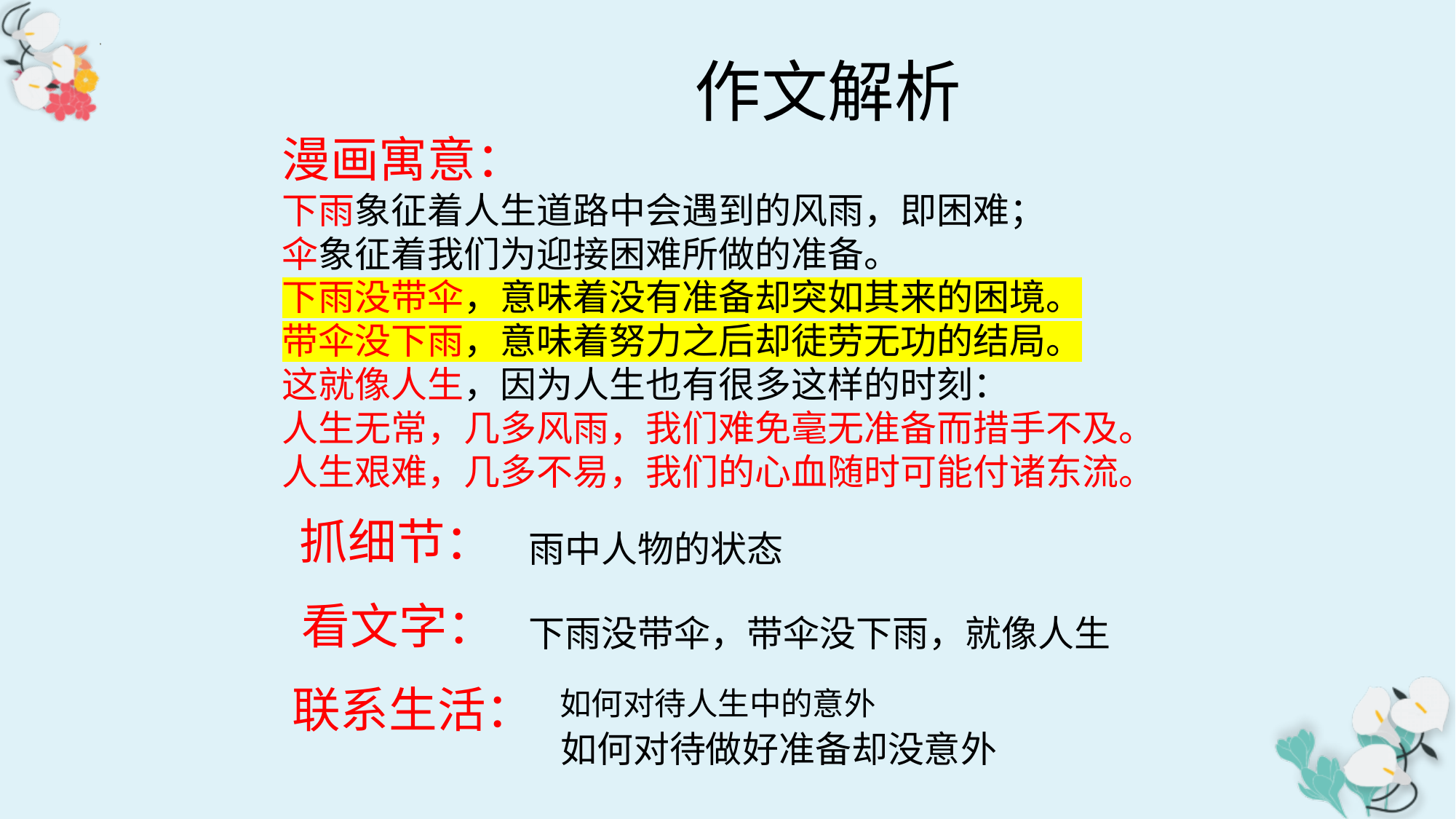

作文解析
漫画寓意：
下雨象征着人生道路中会遇到的风雨，即困难；
伞象征着我们为迎接困难所做的准备。
下雨没带伞，意味着没有准备却突如其来的困境。
带伞没下雨，意味着努力之后却徒劳无功的结局。
这就像人生，因为人生也有很多这样的时刻：
人生无常，几多风雨，我们难免毫无准备而措手不及。
人生艰难，几多不易，我们的心血随时可能付诸东流。
抓细节：
雨中人物的状态
看文字：
下雨没带伞，带伞没下雨，就像人生
联系生活： 如何对待人生中的意外
如何对待做好准备却没意外